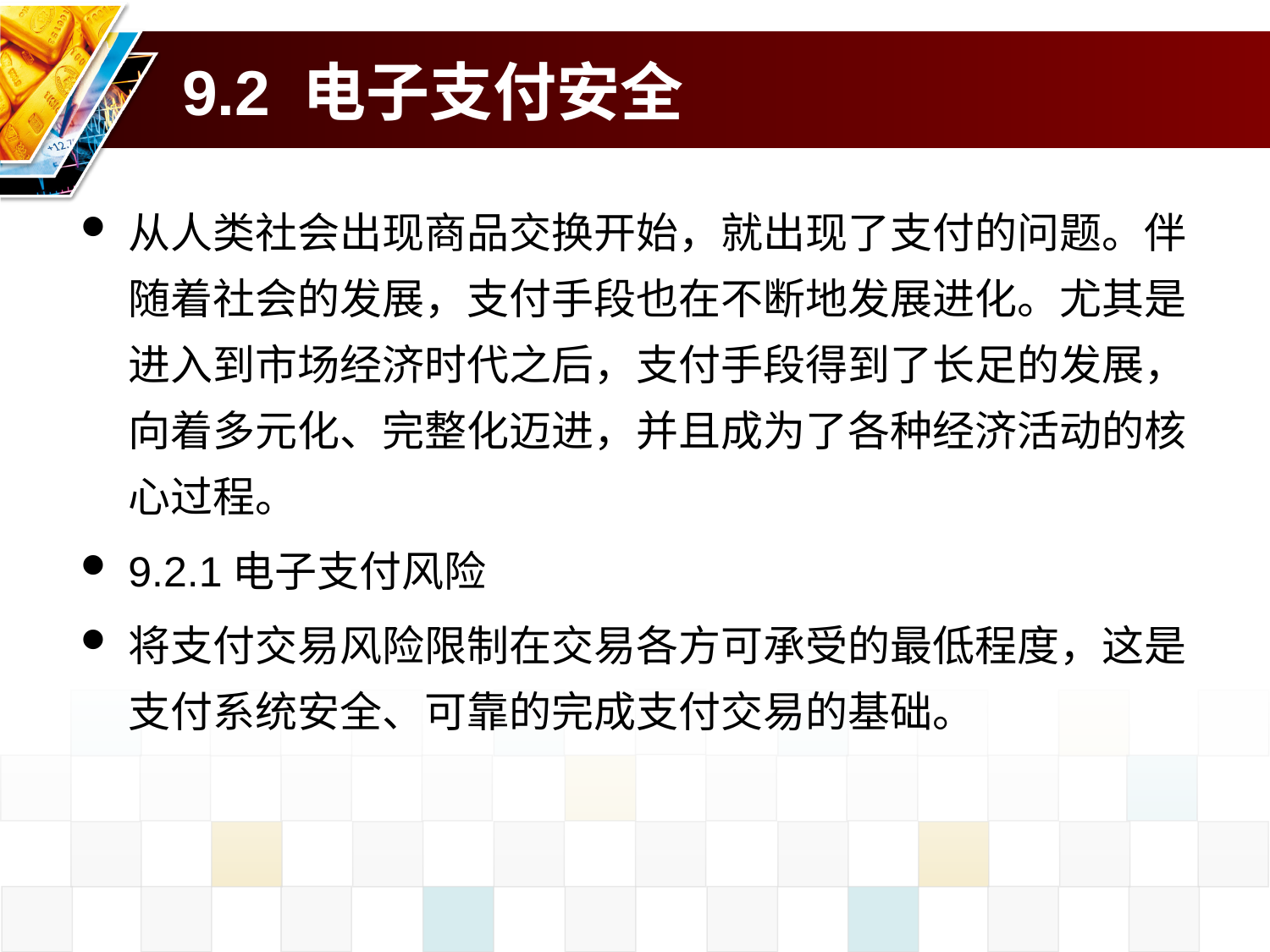

# 9.2 电子支付安全
从人类社会出现商品交换开始，就出现了支付的问题。伴随着社会的发展，支付手段也在不断地发展进化。尤其是进入到市场经济时代之后，支付手段得到了长足的发展，向着多元化、完整化迈进，并且成为了各种经济活动的核心过程。
9.2.1电子支付风险
将支付交易风险限制在交易各方可承受的最低程度，这是支付系统安全、可靠的完成支付交易的基础。